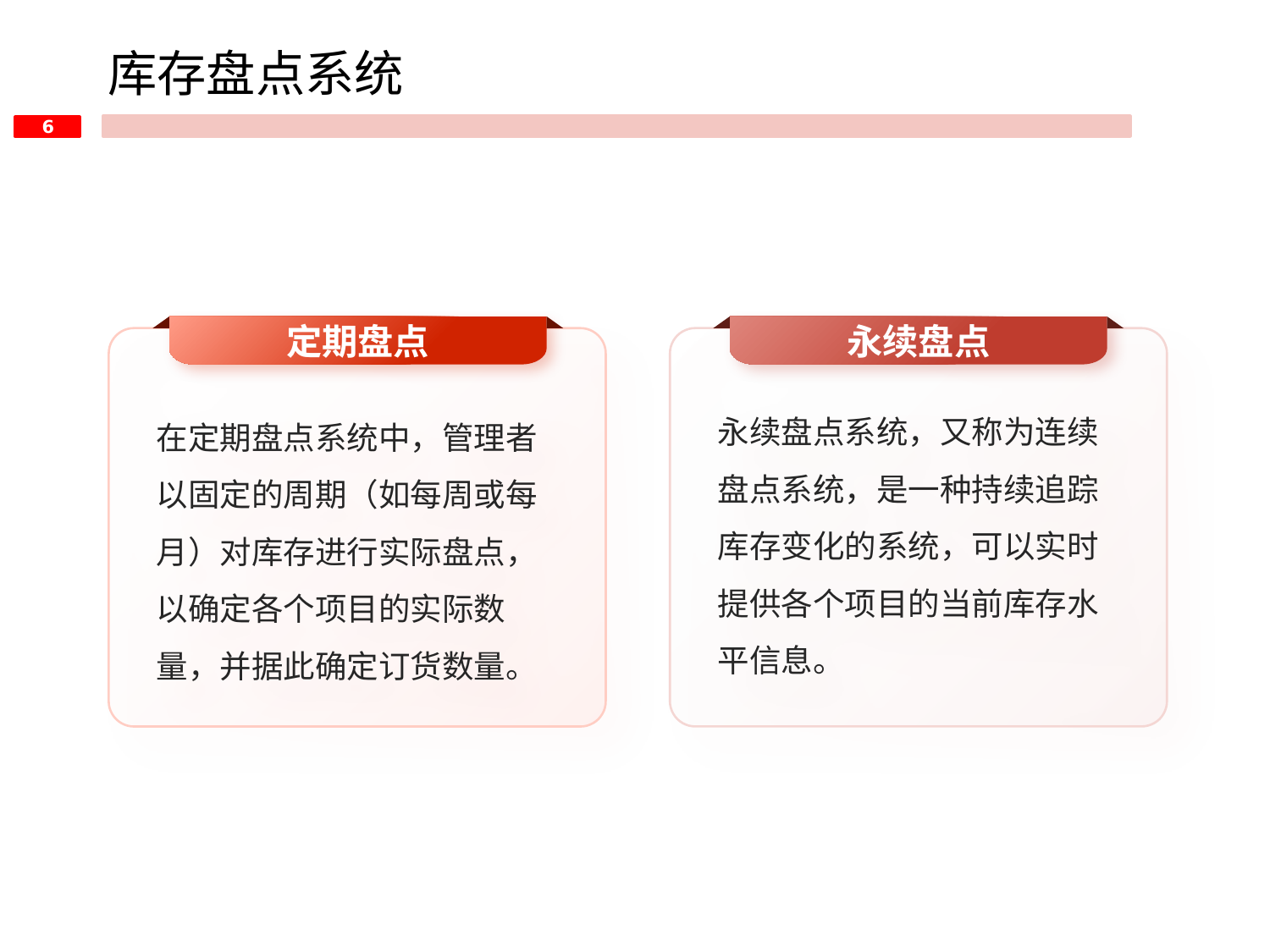

库存盘点系统
6

定期盘点

永续盘点

在定期盘点系统中，管理者以固定的周期（如每周或每月）对库存进行实际盘点，以确定各个项目的实际数量，并据此确定订货数量。
永续盘点系统，又称为连续盘点系统，是一种持续追踪库存变化的系统，可以实时提供各个项目的当前库存水平信息。